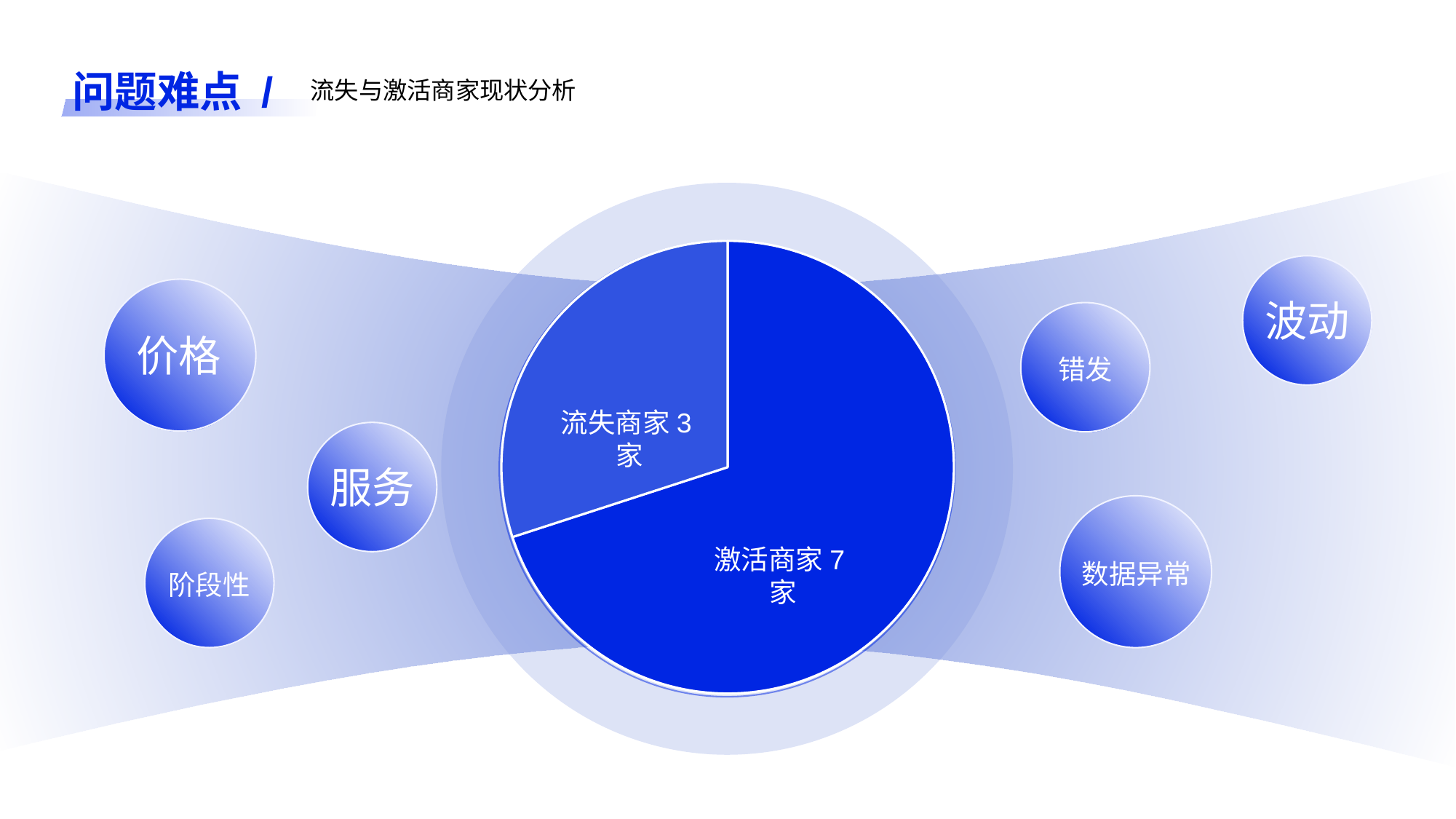

问题难点 /

流失与激活商家现状分析

### Chart

| Category | 商家数 |
|---|---|
| 流失 | 7.0 |
| 激活 | 3.0 |

波动

价格
错发
流失商家3家

服务

激活商家7家
数据异常
阶段性